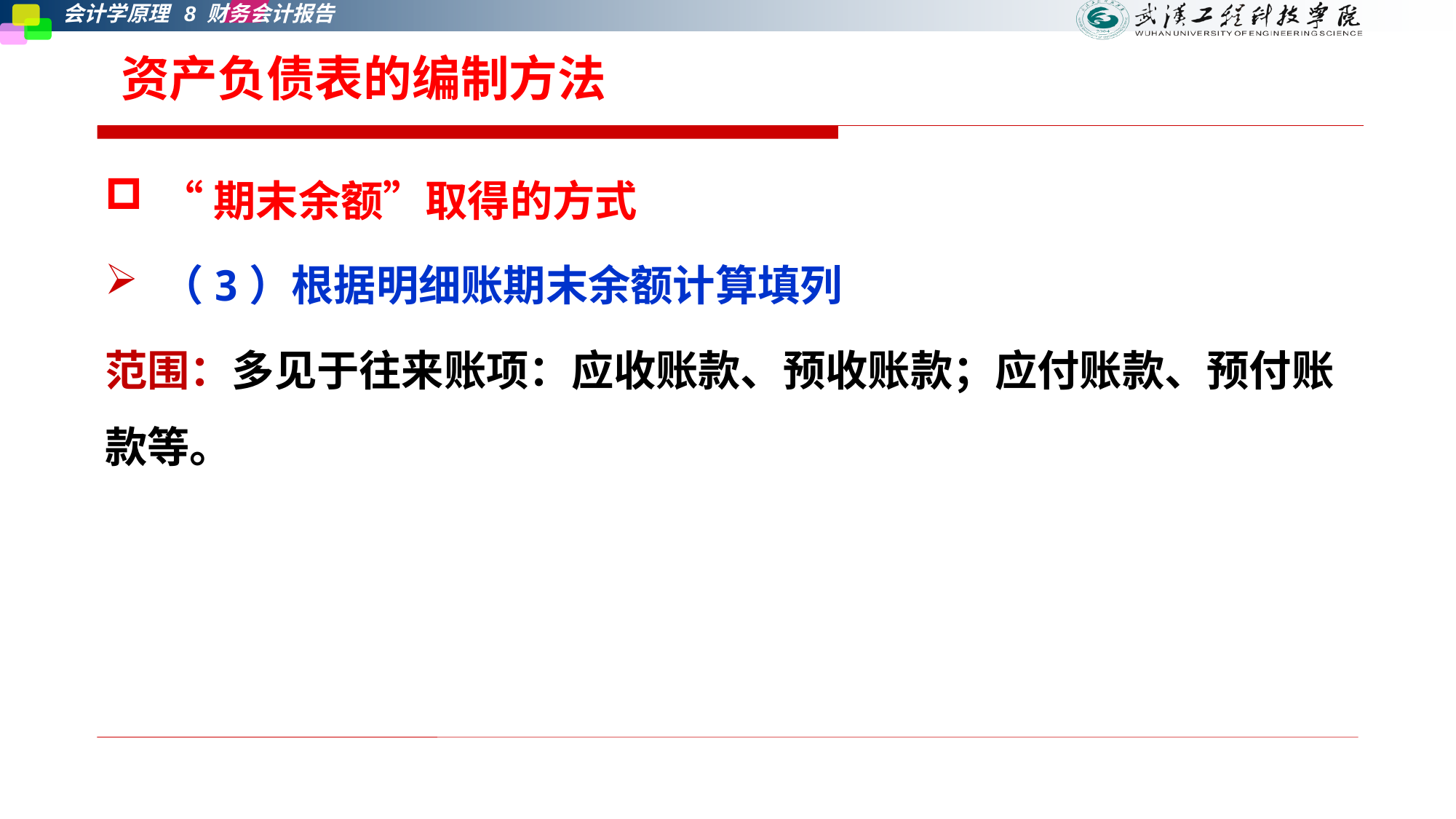

资产负债表的编制方法
“期末余额”取得的方式
（3）根据明细账期末余额计算填列
范围：多见于往来账项：应收账款、预收账款；应付账款、预付账款等。